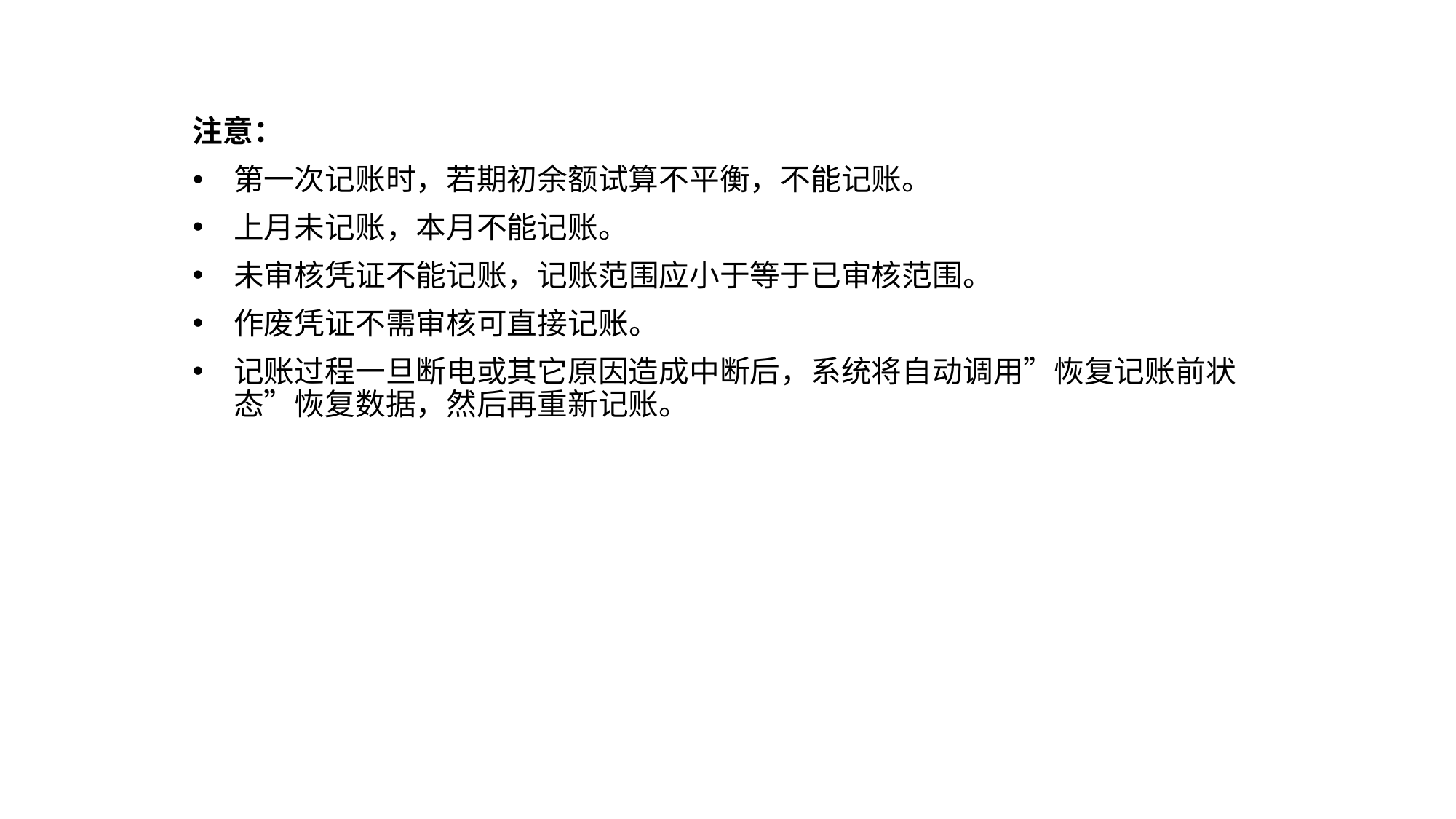

注意：
第一次记账时，若期初余额试算不平衡，不能记账。
上月未记账，本月不能记账。
未审核凭证不能记账，记账范围应小于等于已审核范围。
作废凭证不需审核可直接记账。
记账过程一旦断电或其它原因造成中断后，系统将自动调用”恢复记账前状态”恢复数据，然后再重新记账。